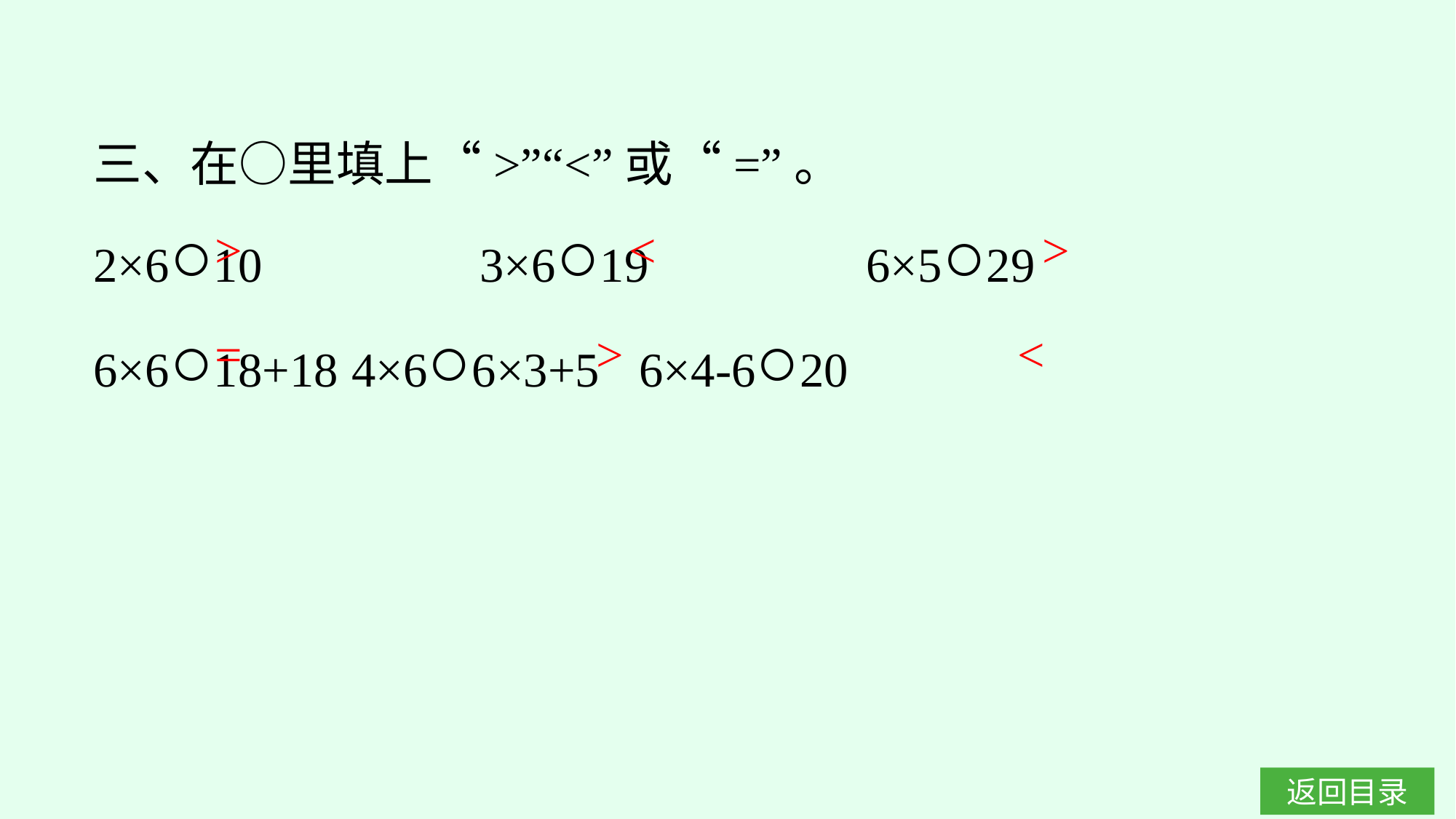

三、在○里填上“>”“<”或“=”。
2×6○10　　　　3×6○19　　　　6×5○29
6×6○18+18	4×6○6×3+5	6×4-6○20
>
<
>
=
>
<